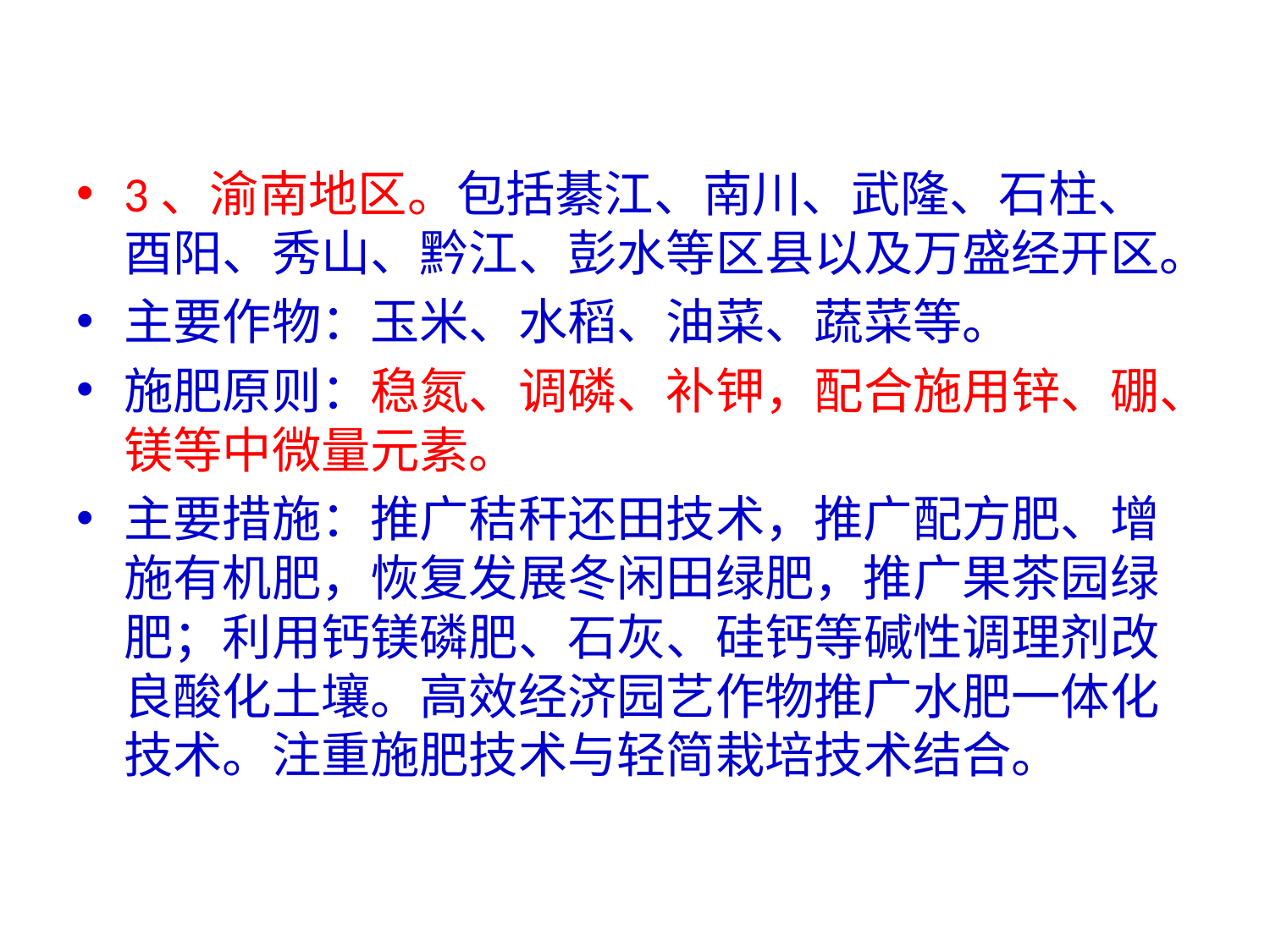

3、渝南地区。包括綦江、南川、武隆、石柱、酉阳、秀山、黔江、彭水等区县以及万盛经开区。
主要作物：玉米、水稻、油菜、蔬菜等。
施肥原则：稳氮、调磷、补钾，配合施用锌、硼、镁等中微量元素。
主要措施：推广秸秆还田技术，推广配方肥、增施有机肥，恢复发展冬闲田绿肥，推广果茶园绿肥；利用钙镁磷肥、石灰、硅钙等碱性调理剂改良酸化土壤。高效经济园艺作物推广水肥一体化技术。注重施肥技术与轻简栽培技术结合。